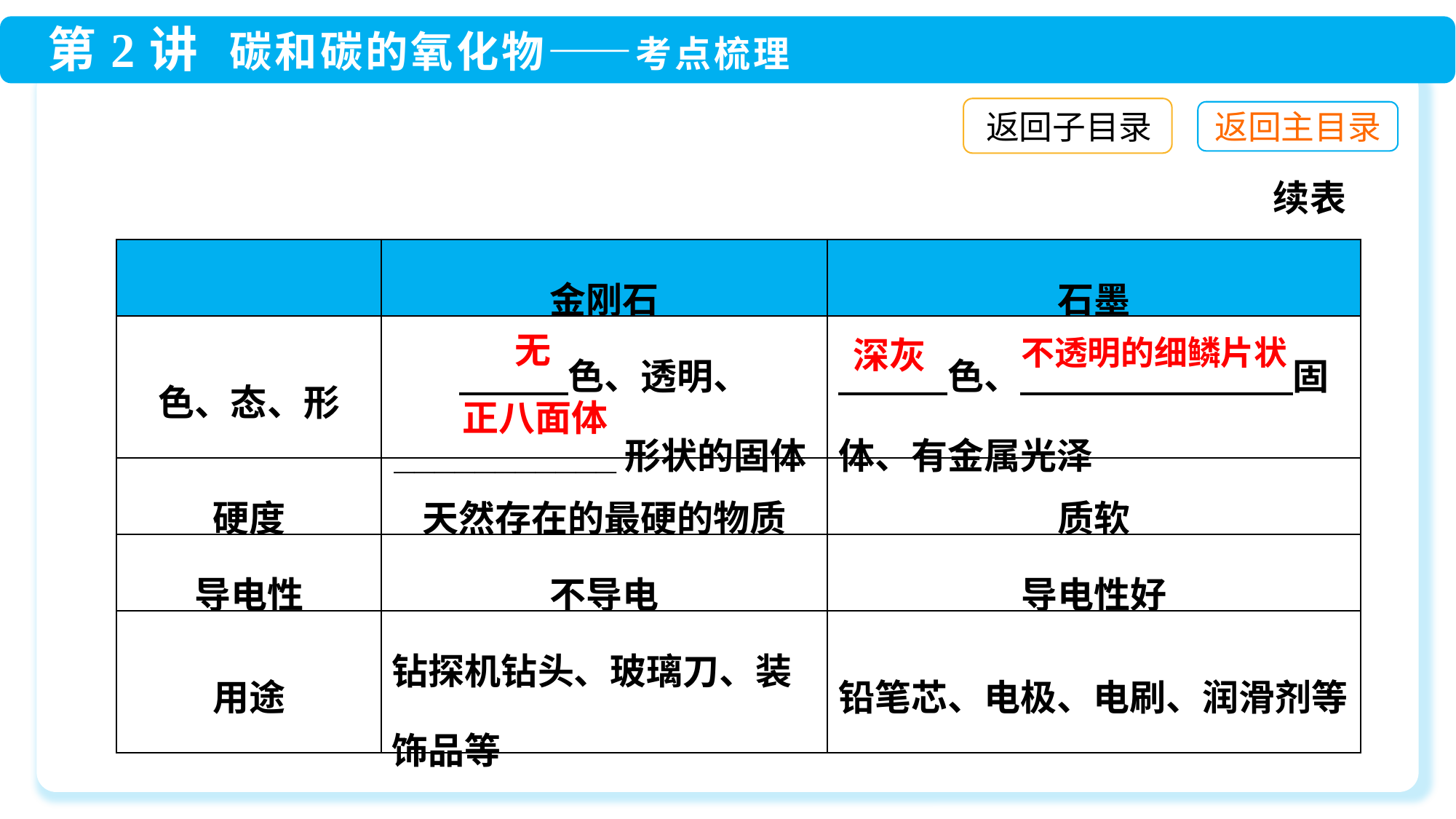

返回子目录
续表
|  | 金刚石 | 石墨 |
| --- | --- | --- |
| 色、态、形 | 色、透明、 \_\_\_\_\_\_\_\_\_\_\_形状的固体 | 色、　 　　 固体、有金属光泽 |
| 硬度 | 天然存在的最硬的物质 | 质软 |
| 导电性 | 不导电 | 导电性好 |
| 用途 | 钻探机钻头、玻璃刀、装饰品等 | 铅笔芯、电极、电刷、润滑剂等 |
无
不透明的细鳞片状
深灰
正八面体